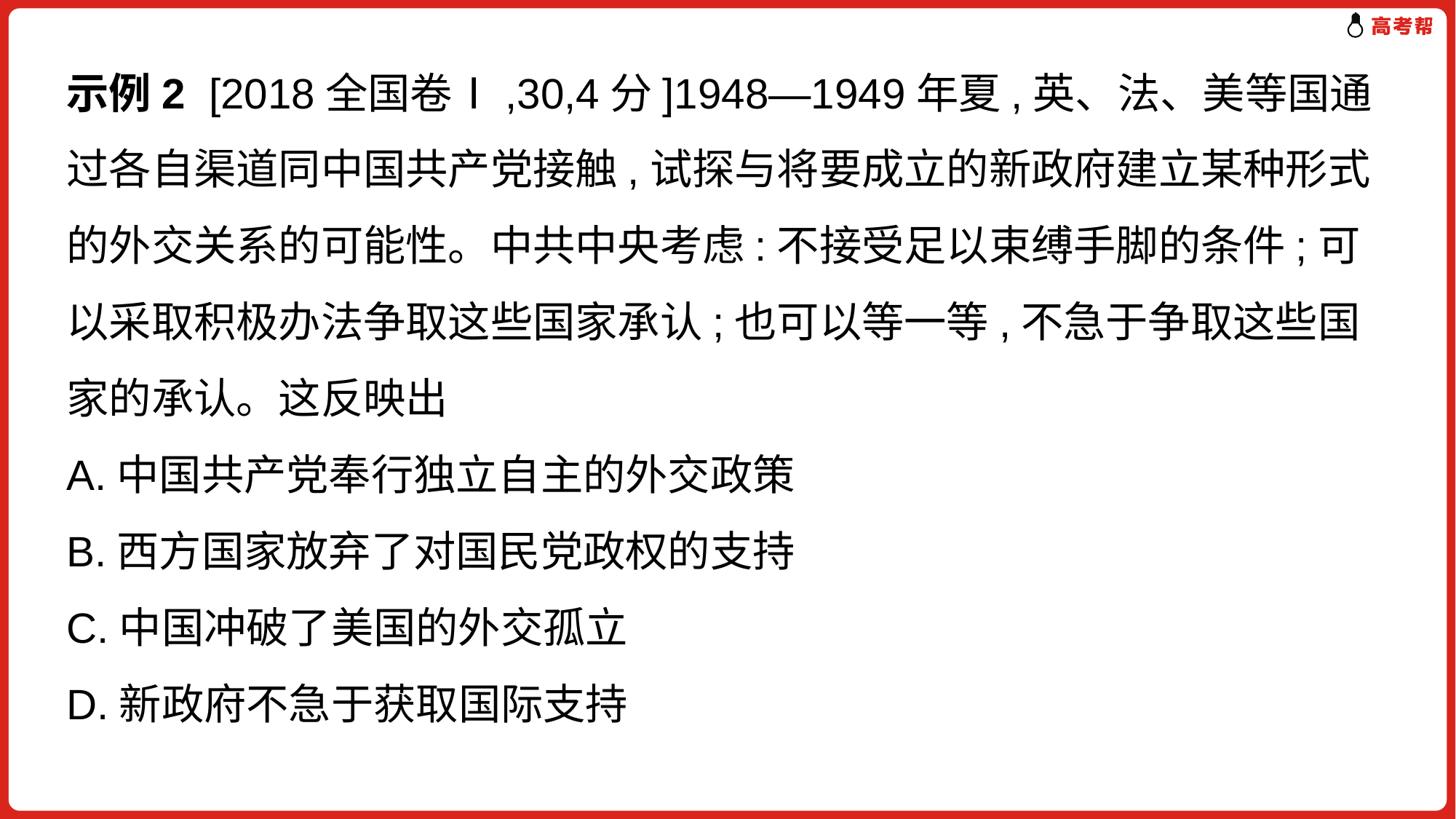

示例2  [2018全国卷Ⅰ,30,4分]1948—1949年夏,英、法、美等国通过各自渠道同中国共产党接触,试探与将要成立的新政府建立某种形式的外交关系的可能性。中共中央考虑:不接受足以束缚手脚的条件;可以采取积极办法争取这些国家承认;也可以等一等,不急于争取这些国家的承认。这反映出
A.中国共产党奉行独立自主的外交政策
B.西方国家放弃了对国民党政权的支持
C.中国冲破了美国的外交孤立
D.新政府不急于获取国际支持